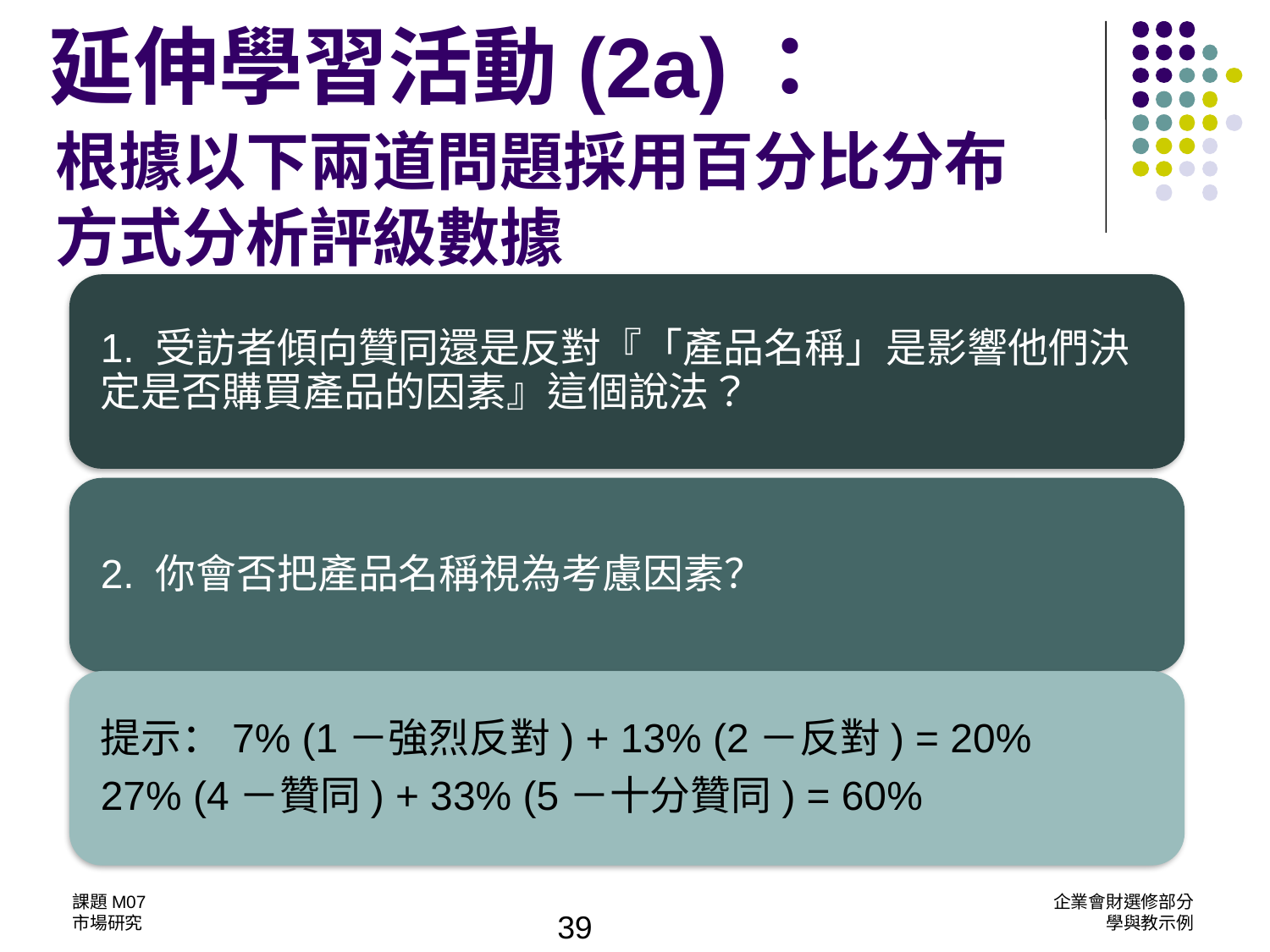

延伸學習活動(2a)：
根據以下兩道問題採用百分比分布方式分析評級數據
1. 受訪者傾向贊同還是反對『「產品名稱」是影響他們決定是否購買產品的因素』這個說法？
2. 你會否把產品名稱視為考慮因素？
提示：7% (1－強烈反對) + 13% (2－反對) = 20%
27% (4－贊同) + 33% (5－十分贊同) = 60%